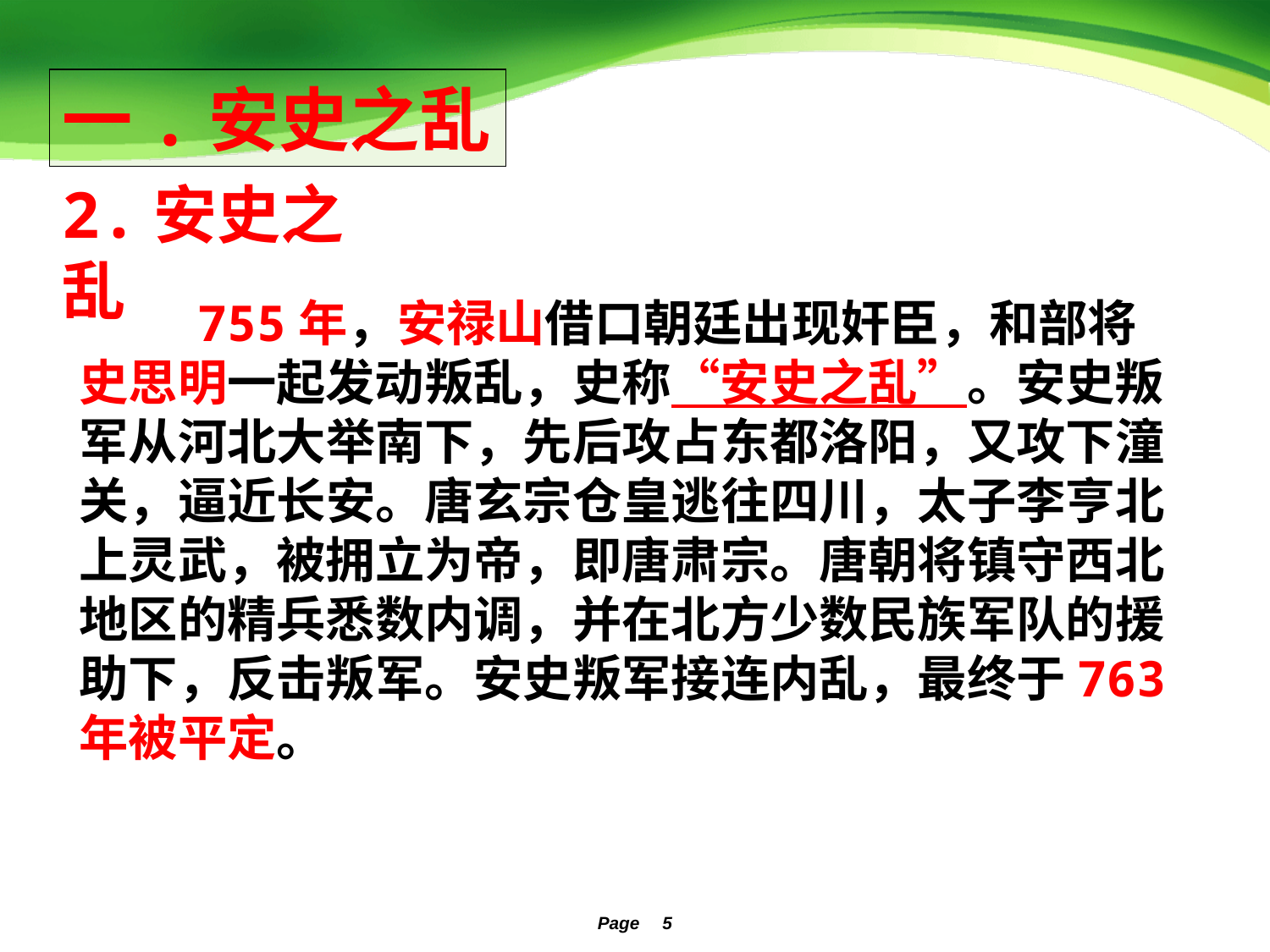

一.安史之乱
2.安史之乱
    755年，安禄山借口朝廷出现奸臣，和部将史思明一起发动叛乱，史称“安史之乱”。安史叛军从河北大举南下，先后攻占东都洛阳，又攻下潼关，逼近长安。唐玄宗仓皇逃往四川，太子李亨北上灵武，被拥立为帝，即唐肃宗。唐朝将镇守西北地区的精兵悉数内调，并在北方少数民族军队的援助下，反击叛军。安史叛军接连内乱，最终于763年被平定。